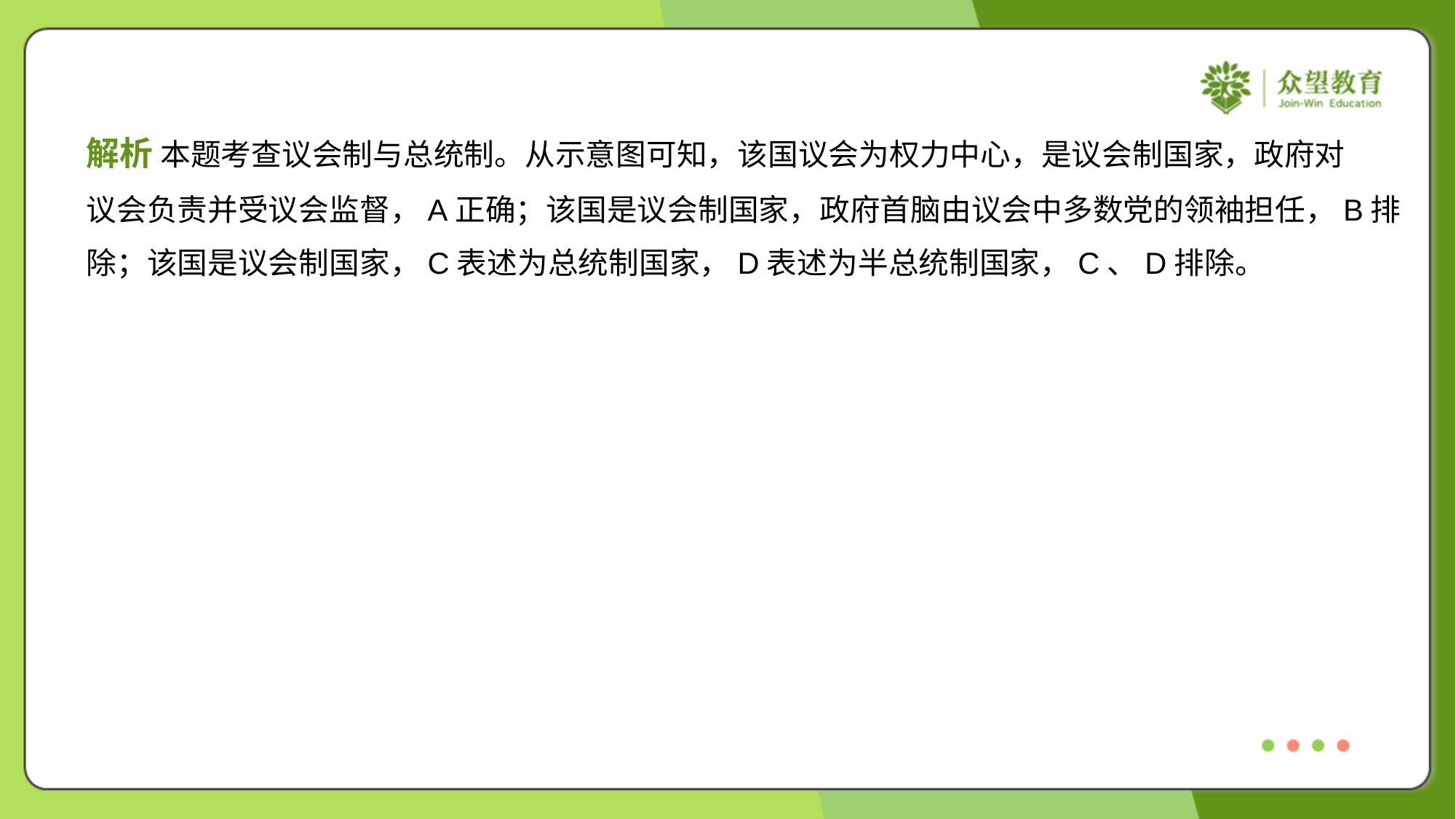

解析 本题考查议会制与总统制。从示意图可知，该国议会为权力中心，是议会制国家，政府对
议会负责并受议会监督，A正确；该国是议会制国家，政府首脑由议会中多数党的领袖担任，B排
除；该国是议会制国家，C表述为总统制国家，D表述为半总统制国家，C、D排除。